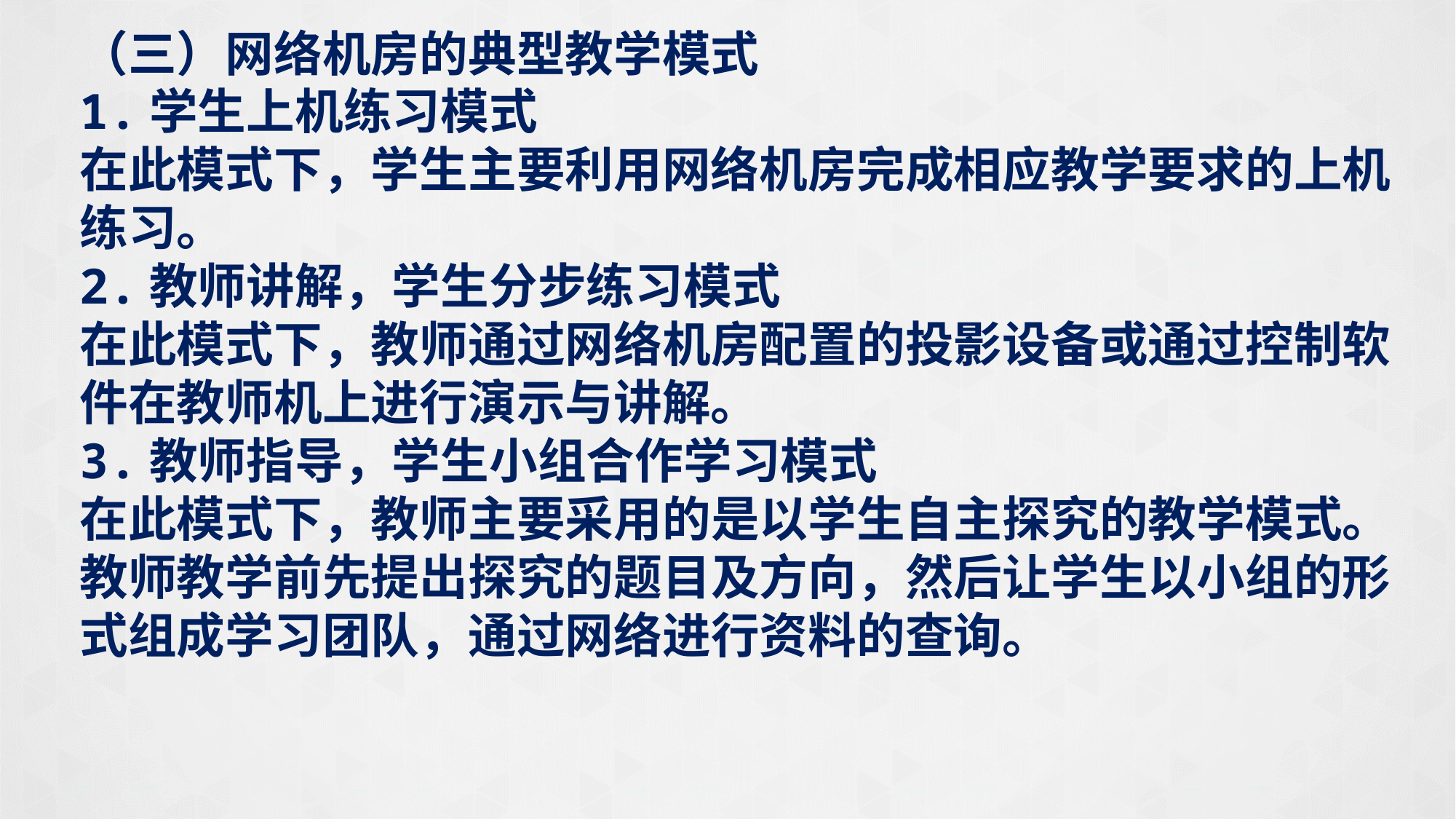

（三）网络机房的典型教学模式
1.学生上机练习模式
在此模式下，学生主要利用网络机房完成相应教学要求的上机练习。
2.教师讲解，学生分步练习模式
在此模式下，教师通过网络机房配置的投影设备或通过控制软件在教师机上进行演示与讲解。
3.教师指导，学生小组合作学习模式
在此模式下，教师主要采用的是以学生自主探究的教学模式。教师教学前先提出探究的题目及方向，然后让学生以小组的形式组成学习团队，通过网络进行资料的查询。